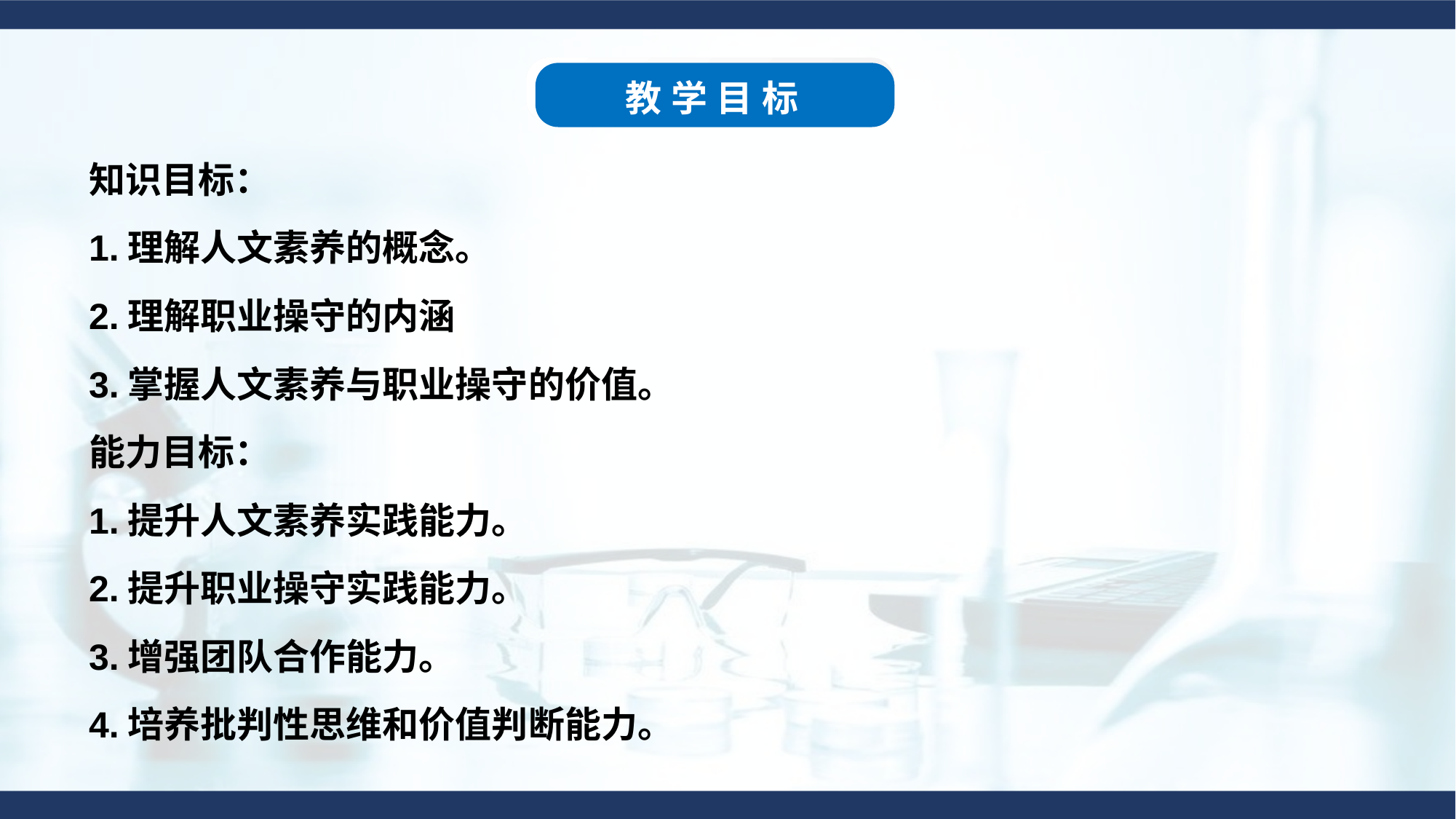

教学目标
知识目标：
1.理解人文素养的概念。
2.理解职业操守的内涵
3.掌握人文素养与职业操守的价值。
能力目标：
1.提升人文素养实践能力。
2.提升职业操守实践能力。
3.增强团队合作能力。
4.培养批判性思维和价值判断能力。